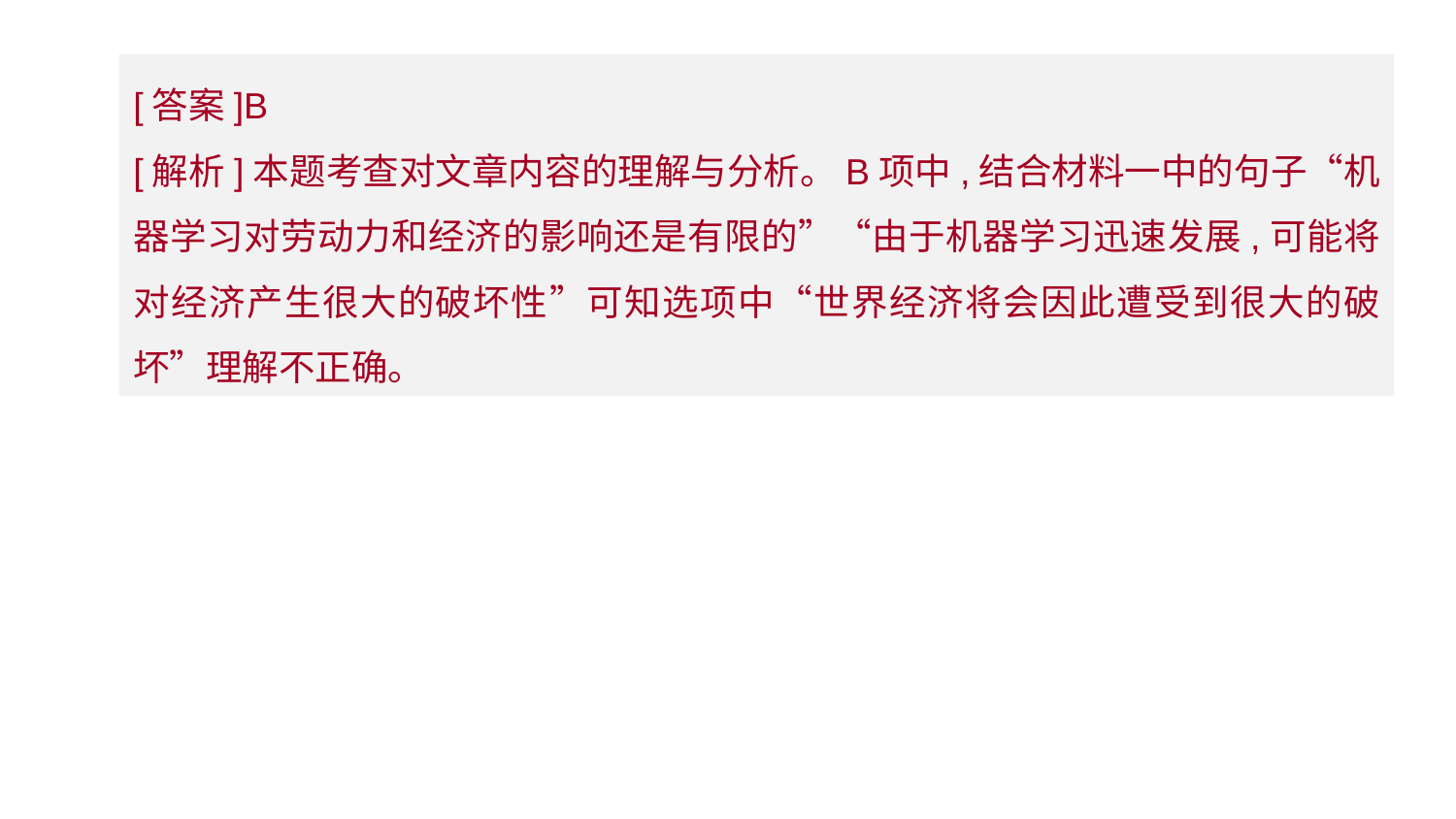

[答案]B
[解析]本题考查对文章内容的理解与分析。B项中,结合材料一中的句子“机器学习对劳动力和经济的影响还是有限的”“由于机器学习迅速发展,可能将对经济产生很大的破坏性”可知选项中“世界经济将会因此遭受到很大的破坏”理解不正确。